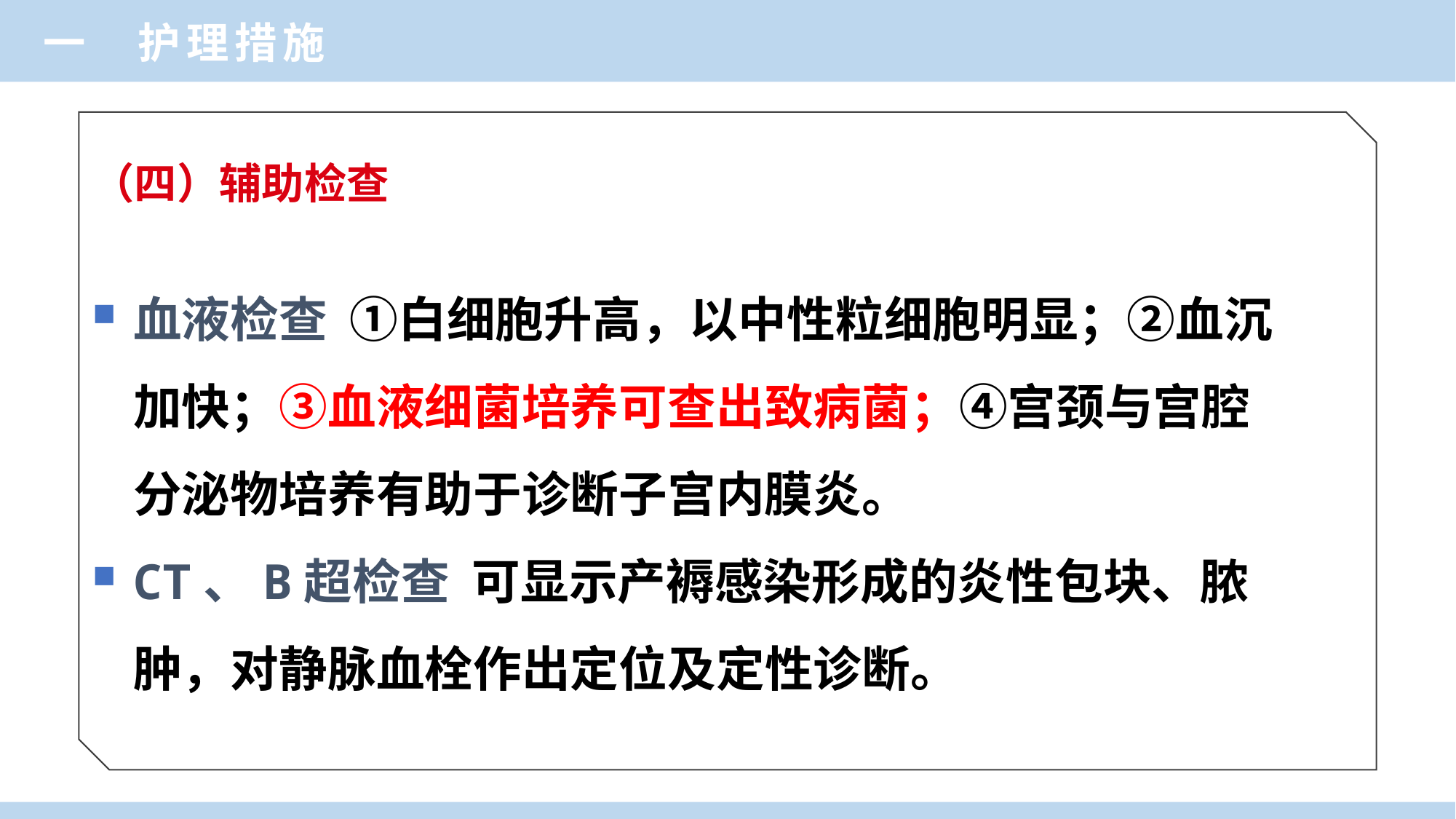

一   护理措施

（四）辅助检查
血液检查  ①白细胞升高，以中性粒细胞明显；②血沉加快；③血液细菌培养可查出致病菌；④宫颈与宫腔分泌物培养有助于诊断子宫内膜炎。
CT、B超检查  可显示产褥感染形成的炎性包块、脓肿，对静脉血栓作出定位及定性诊断。